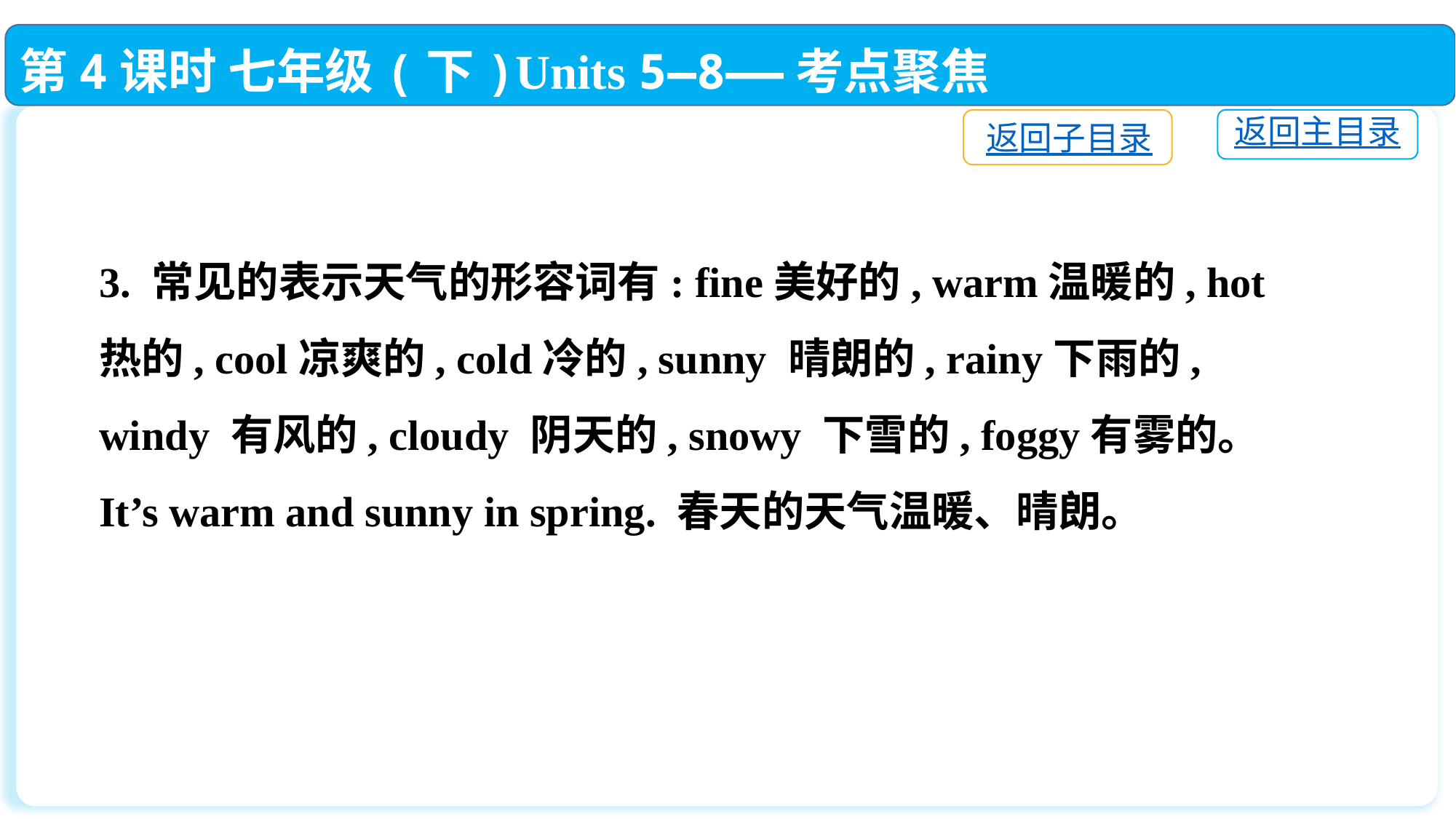

第4课时 七年级(下)Units 5—8——考点聚焦

返回主目录

返回子目录
3. 常见的表示天气的形容词有: fine美好的, warm温暖的, hot热的, cool凉爽的, cold冷的, sunny 晴朗的, rainy下雨的, windy 有风的, cloudy 阴天的, snowy 下雪的, foggy有雾的。
It’s warm and sunny in spring. 春天的天气温暖、晴朗。